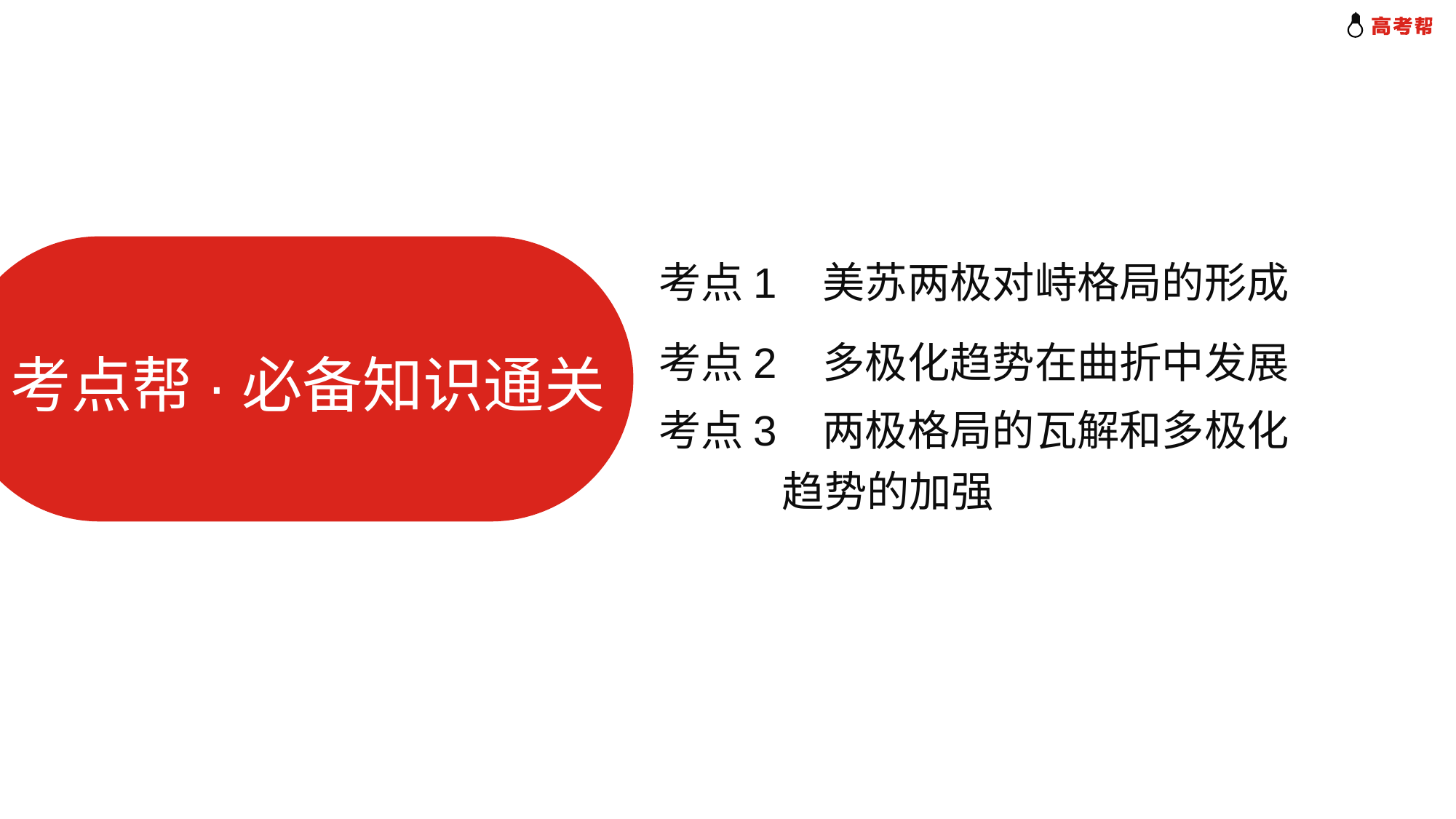

考点1   美苏两极对峙格局的形成
考点2   多极化趋势在曲折中发展
考点帮·必备知识通关
考点3   两极格局的瓦解和多极化
            趋势的加强